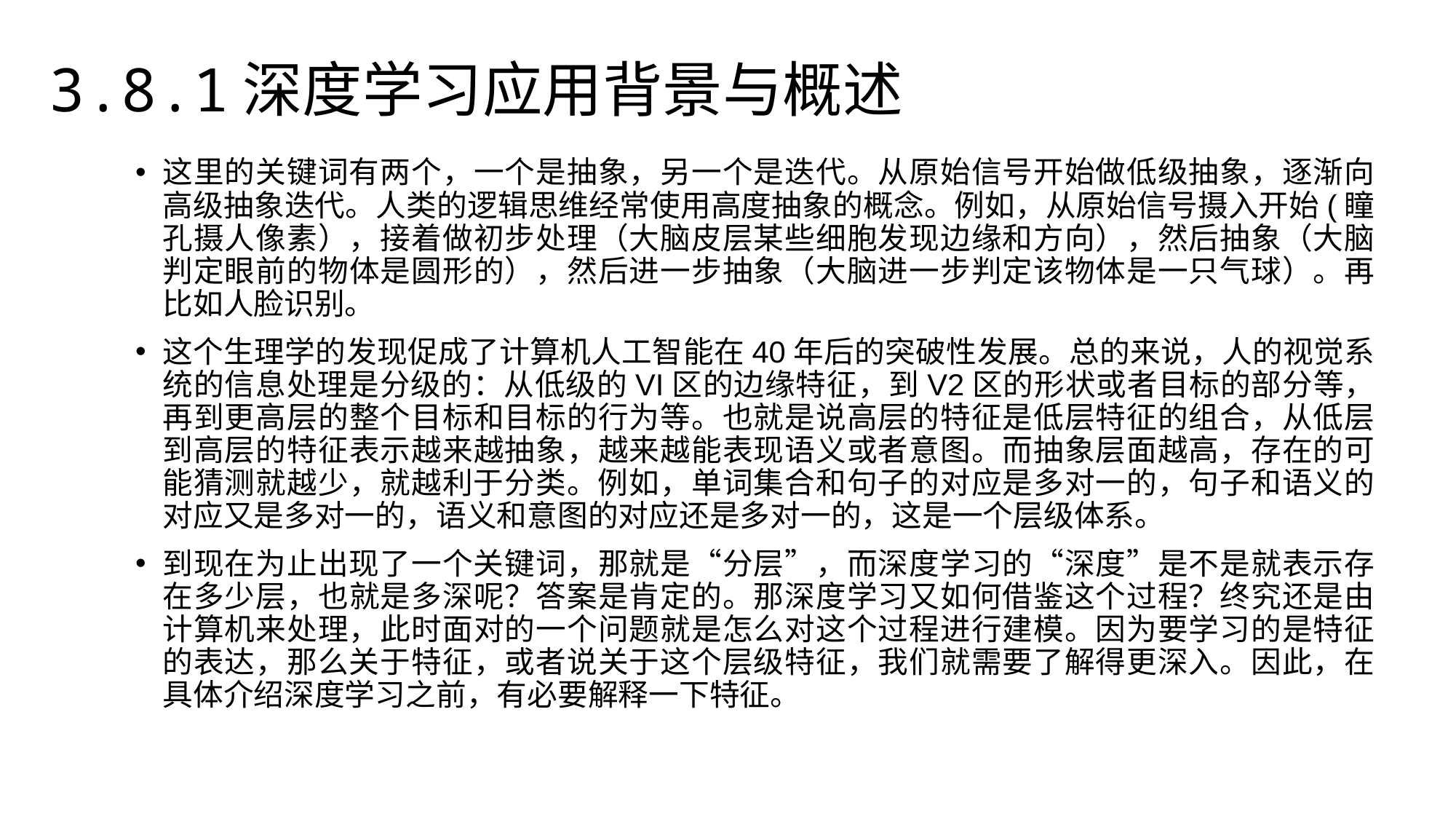

3.8.1深度学习应用背景与概述
这里的关键词有两个，一个是抽象，另一个是迭代。从原始信号开始做低级抽象，逐渐向高级抽象迭代。人类的逻辑思维经常使用高度抽象的概念。例如，从原始信号摄入开始(瞳孔摄人像素），接着做初步处理（大脑皮层某些细胞发现边缘和方向），然后抽象（大脑判定眼前的物体是圆形的），然后进一步抽象（大脑进一步判定该物体是一只气球）。再比如人脸识别。
这个生理学的发现促成了计算机人工智能在40年后的突破性发展。总的来说，人的视觉系统的信息处理是分级的：从低级的VI区的边缘特征，到V2区的形状或者目标的部分等，再到更高层的整个目标和目标的行为等。也就是说高层的特征是低层特征的组合，从低层到高层的特征表示越来越抽象，越来越能表现语义或者意图。而抽象层面越高，存在的可能猜测就越少，就越利于分类。例如，单词集合和句子的对应是多对一的，句子和语义的对应又是多对一的，语义和意图的对应还是多对一的，这是一个层级体系。
到现在为止出现了一个关键词，那就是“分层”，而深度学习的“深度”是不是就表示存在多少层，也就是多深呢？答案是肯定的。那深度学习又如何借鉴这个过程？终究还是由计算机来处理，此时面对的一个问题就是怎么对这个过程进行建模。因为要学习的是特征的表达，那么关于特征，或者说关于这个层级特征，我们就需要了解得更深入。因此，在具体介绍深度学习之前，有必要解释一下特征。